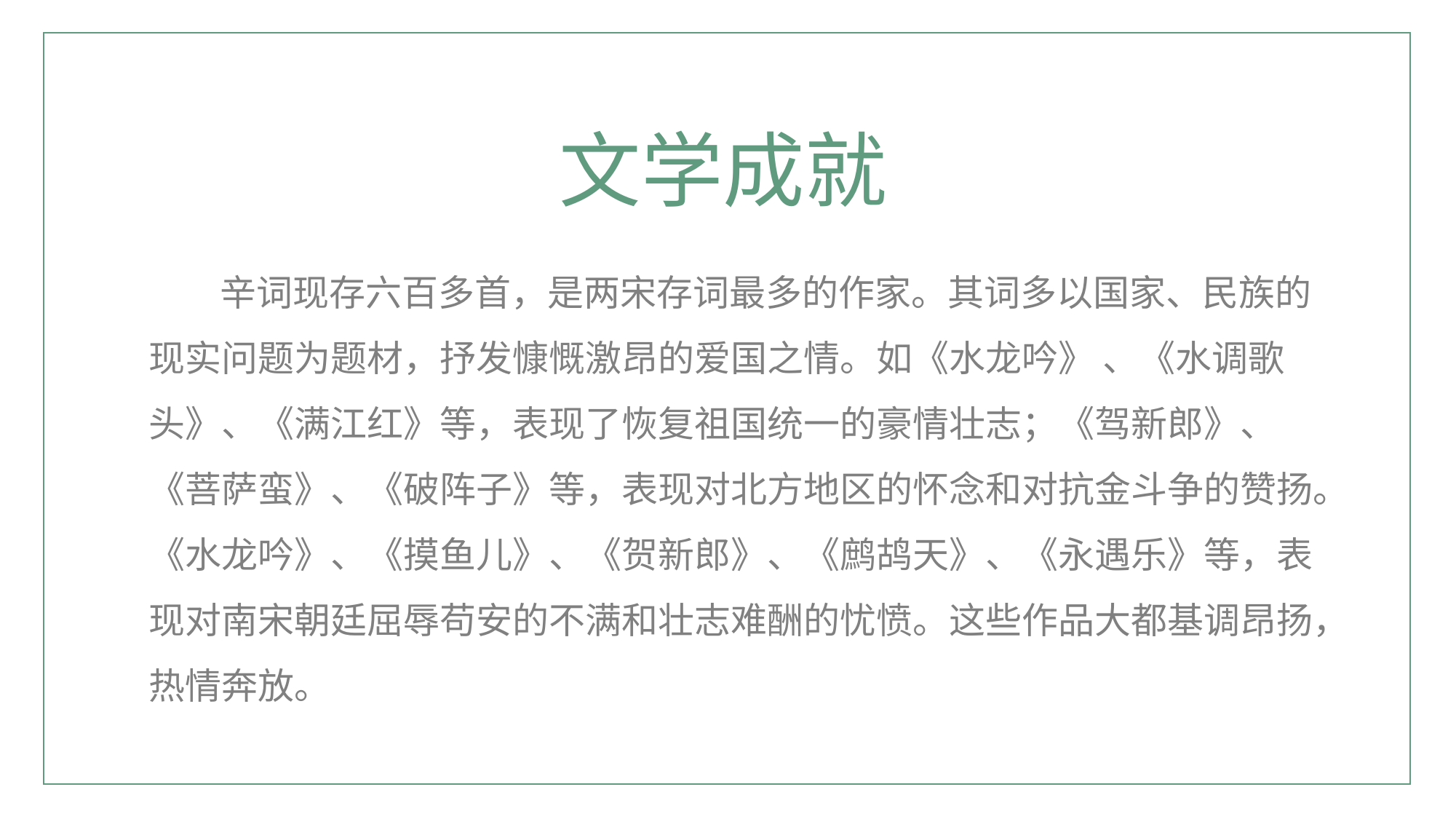

文学成就
 辛词现存六百多首，是两宋存词最多的作家。其词多以国家、民族的现实问题为题材，抒发慷慨激昂的爱国之情。如《水龙吟》 、《水调歌头》、《满江红》等，表现了恢复祖国统一的豪情壮志；《驾新郎》、《菩萨蛮》、《破阵子》等，表现对北方地区的怀念和对抗金斗争的赞扬。《水龙吟》、《摸鱼儿》、《贺新郎》、《鹧鸪天》、《永遇乐》等，表现对南宋朝廷屈辱苟安的不满和壮志难酬的忧愤。这些作品大都基调昂扬，热情奔放。